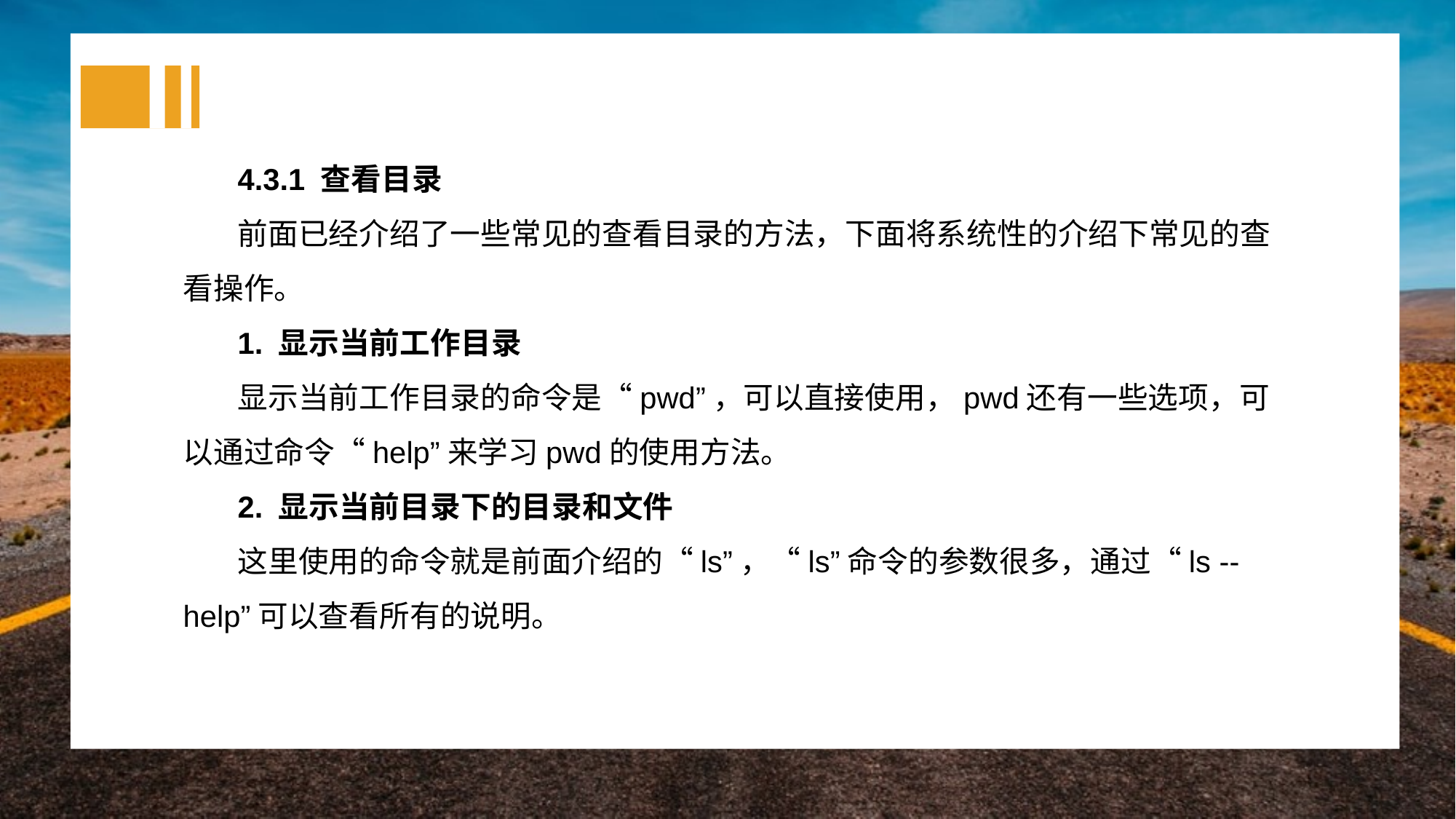

4.3.1 查看目录
前面已经介绍了一些常见的查看目录的方法，下面将系统性的介绍下常见的查看操作。
1. 显示当前工作目录
显示当前工作目录的命令是“pwd”，可以直接使用，pwd还有一些选项，可以通过命令“help”来学习pwd的使用方法。
2. 显示当前目录下的目录和文件
这里使用的命令就是前面介绍的“ls”，“ls”命令的参数很多，通过“ls --help”可以查看所有的说明。